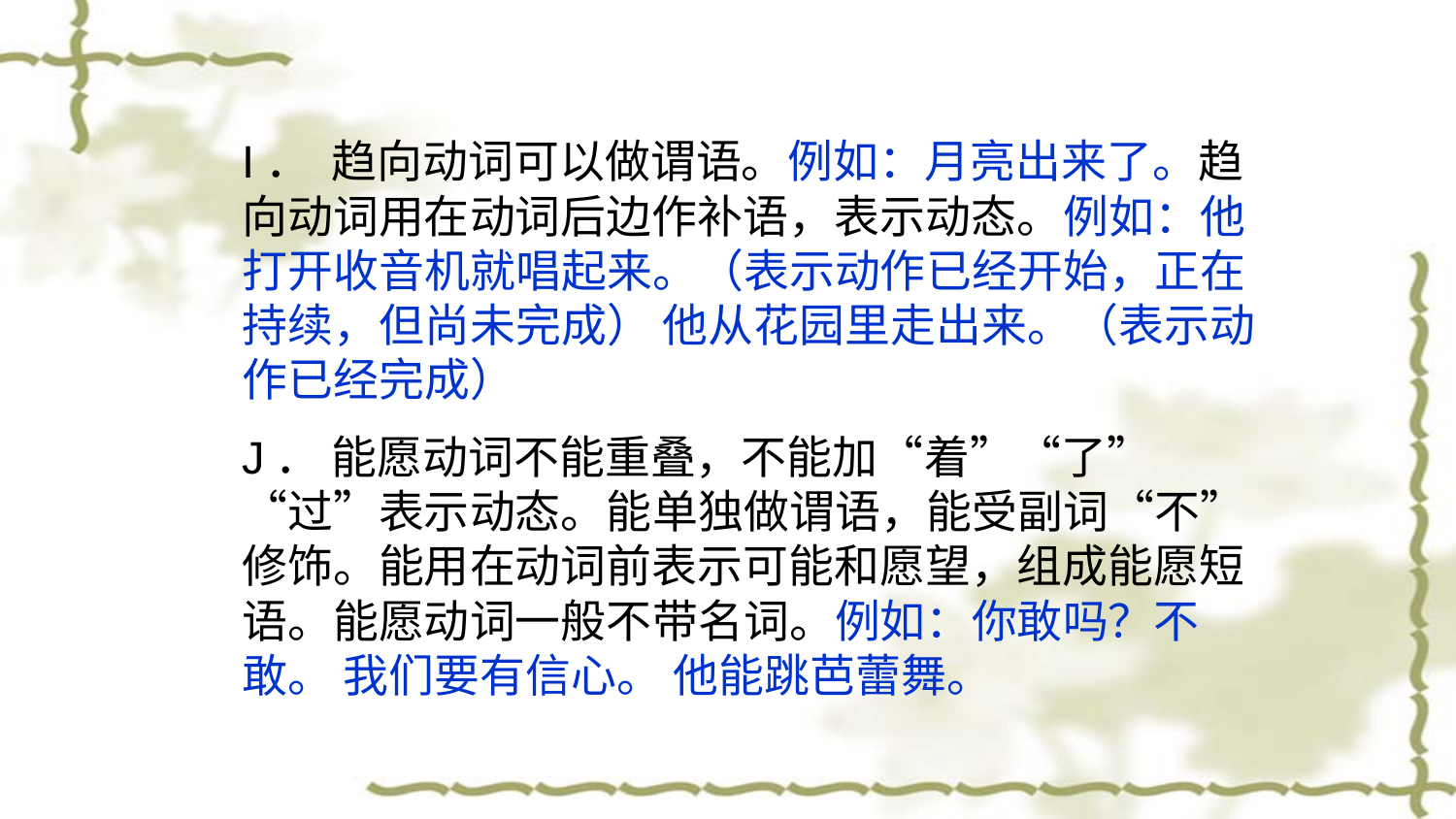

I．  趋向动词可以做谓语。例如：月亮出来了。趋向动词用在动词后边作补语，表示动态。例如：他打开收音机就唱起来。（表示动作已经开始，正在持续，但尚未完成） 他从花园里走出来。（表示动作已经完成）
J． 能愿动词不能重叠，不能加“着”“了”“过”表示动态。能单独做谓语，能受副词“不”修饰。能用在动词前表示可能和愿望，组成能愿短语。能愿动词一般不带名词。例如：你敢吗？不敢。 我们要有信心。 他能跳芭蕾舞。